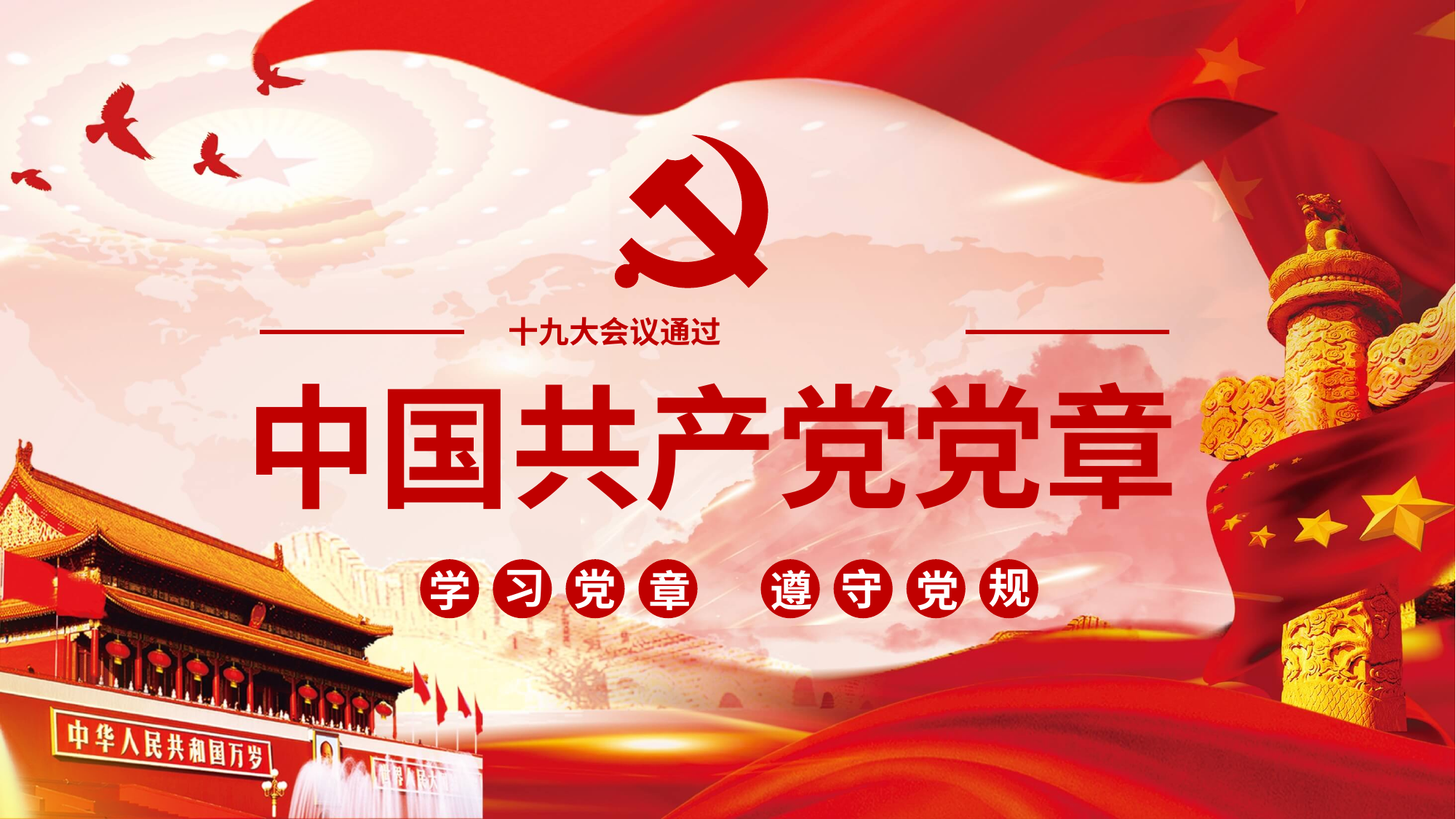

十九大会议通过
中国共产党党章
习

规

党

守

学

章

遵

党